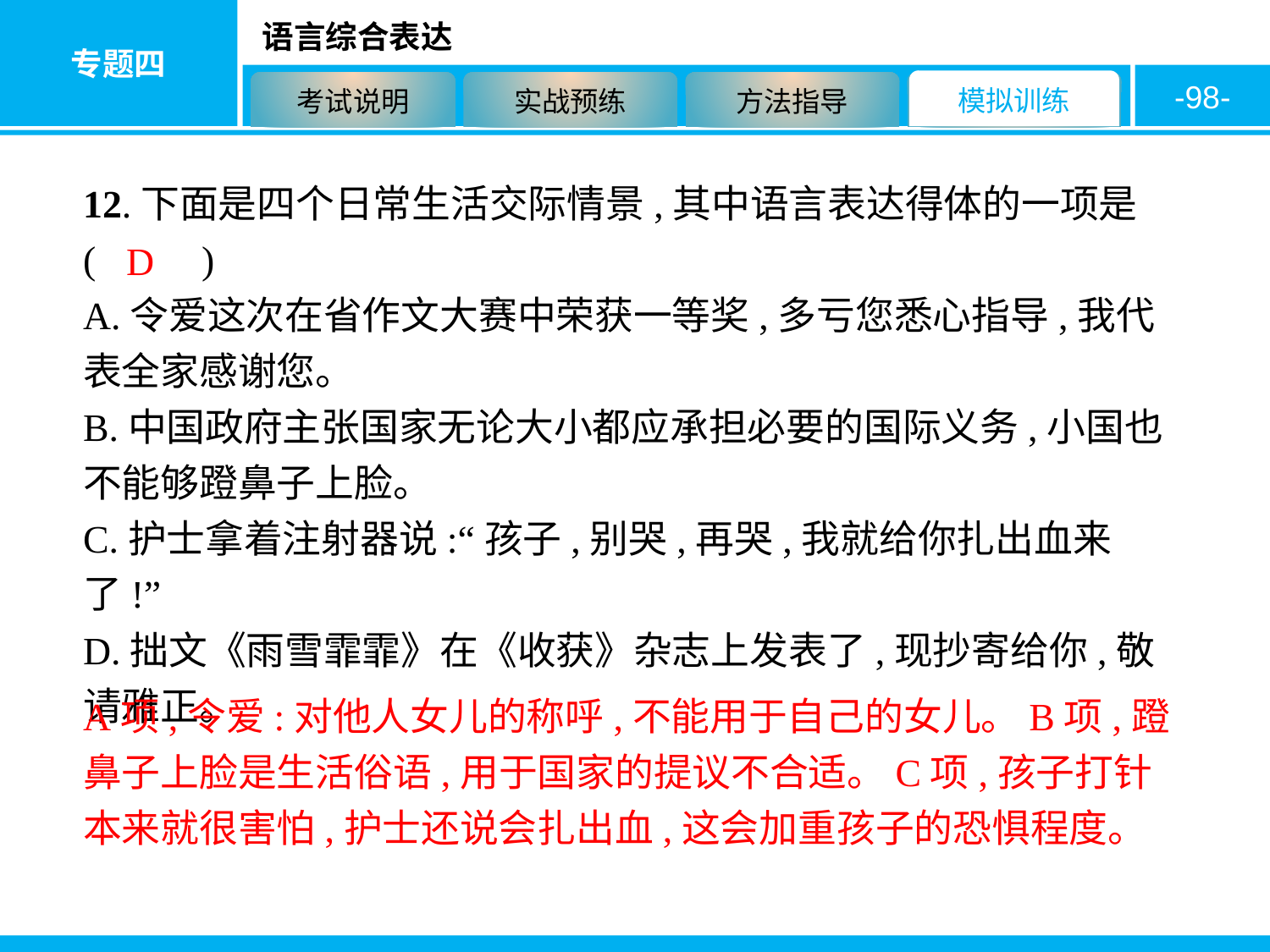

-98-
12.下面是四个日常生活交际情景,其中语言表达得体的一项是 ( 　　)
A.令爱这次在省作文大赛中荣获一等奖,多亏您悉心指导,我代表全家感谢您。
B.中国政府主张国家无论大小都应承担必要的国际义务,小国也不能够蹬鼻子上脸。
C.护士拿着注射器说:“孩子,别哭,再哭,我就给你扎出血来了!”
D.拙文《雨雪霏霏》在《收获》杂志上发表了,现抄寄给你,敬请雅正。
D
A项,令爱:对他人女儿的称呼,不能用于自己的女儿。B项,蹬鼻子上脸是生活俗语,用于国家的提议不合适。C项,孩子打针本来就很害怕,护士还说会扎出血,这会加重孩子的恐惧程度。